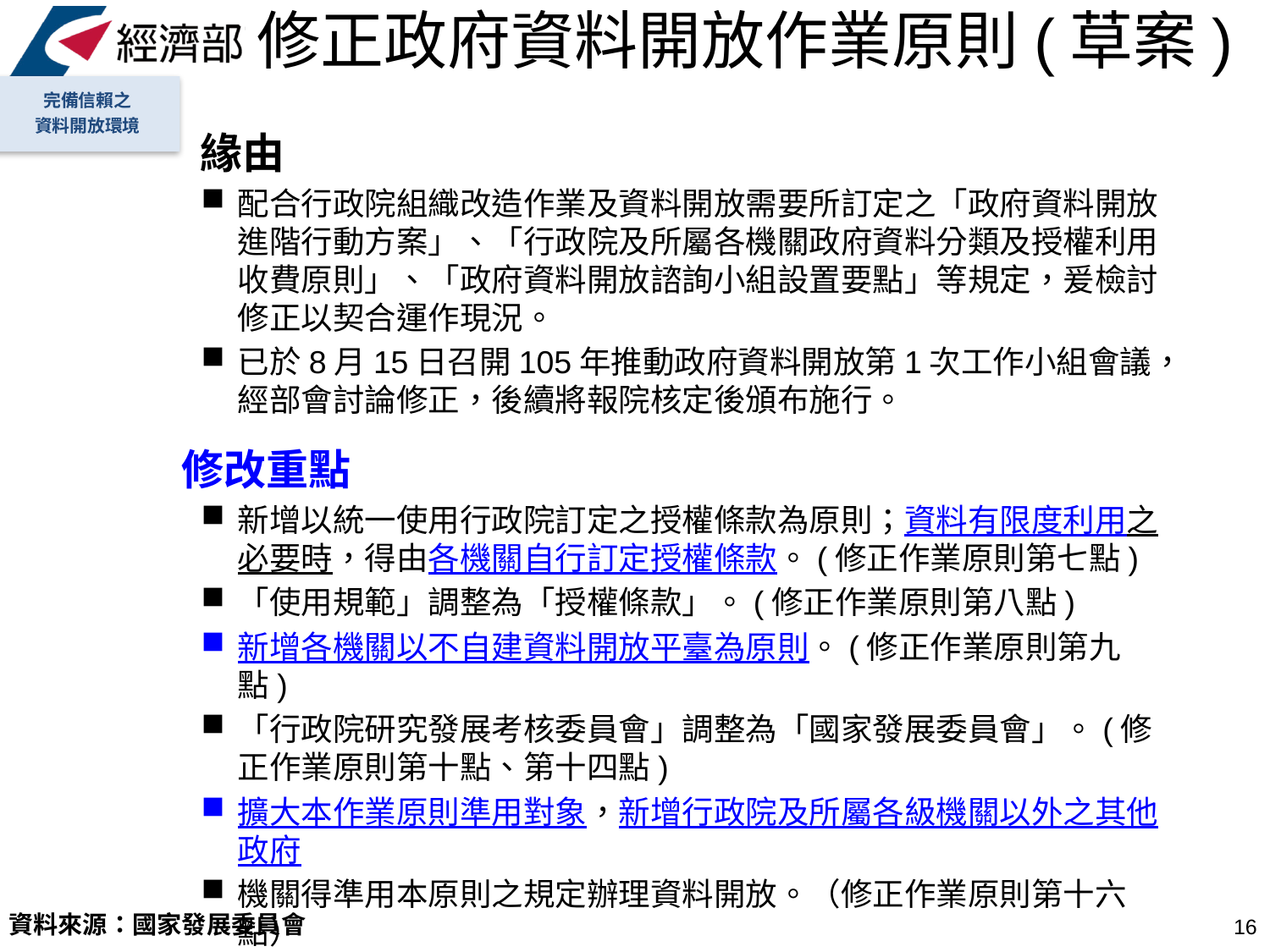

# 修正政府資料開放作業原則(草案)
完備信賴之
資料開放環境
     緣由
配合行政院組織改造作業及資料開放需要所訂定之「政府資料開放進階行動方案」、「行政院及所屬各機關政府資料分類及授權利用收費原則」、「政府資料開放諮詢小組設置要點」等規定，爰檢討修正以契合運作現況。
已於8月15日召開105年推動政府資料開放第1次工作小組會議，經部會討論修正，後續將報院核定後頒布施行。

   修改重點
新增以統一使用行政院訂定之授權條款為原則；資料有限度利用之必要時，得由各機關自行訂定授權條款。(修正作業原則第七點)
「使用規範」調整為「授權條款」。(修正作業原則第八點)
新增各機關以不自建資料開放平臺為原則。(修正作業原則第九點)
「行政院研究發展考核委員會」調整為「國家發展委員會」。(修正作業原則第十點、第十四點)
擴大本作業原則準用對象，新增行政院及所屬各級機關以外之其他政府
機關得準用本原則之規定辦理資料開放。（修正作業原則第十六點）
16
資料來源：國家發展委員會